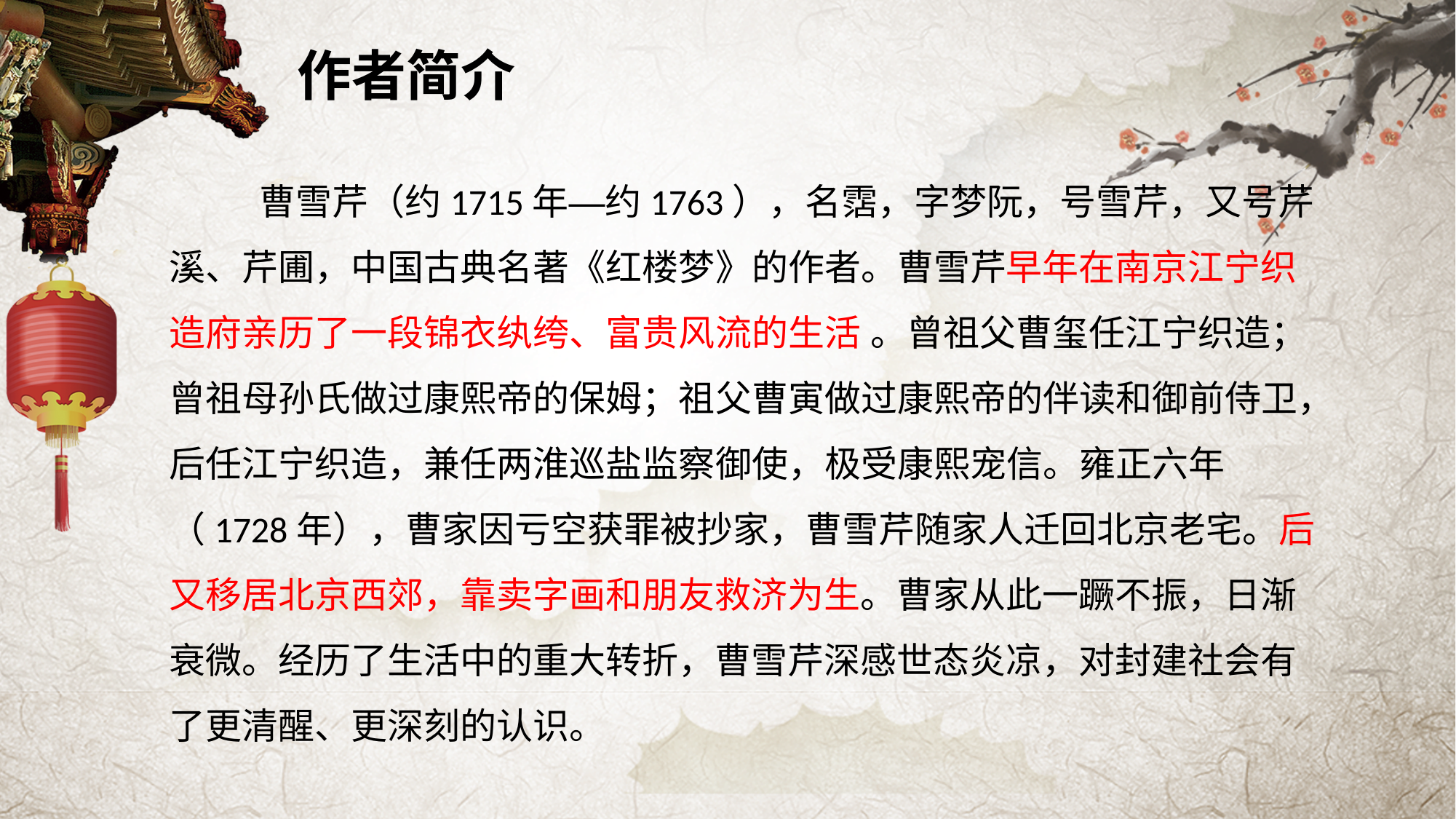

作者简介
        曹雪芹（约1715年—约1763），名霑，字梦阮，号雪芹，又号芹溪、芹圃，中国古典名著《红楼梦》的作者。曹雪芹早年在南京江宁织造府亲历了一段锦衣纨绔、富贵风流的生活 。曾祖父曹玺任江宁织造；曾祖母孙氏做过康熙帝的保姆；祖父曹寅做过康熙帝的伴读和御前侍卫，后任江宁织造，兼任两淮巡盐监察御使，极受康熙宠信。雍正六年（1728年），曹家因亏空获罪被抄家，曹雪芹随家人迁回北京老宅。后又移居北京西郊，靠卖字画和朋友救济为生。曹家从此一蹶不振，日渐衰微。经历了生活中的重大转折，曹雪芹深感世态炎凉，对封建社会有了更清醒、更深刻的认识。